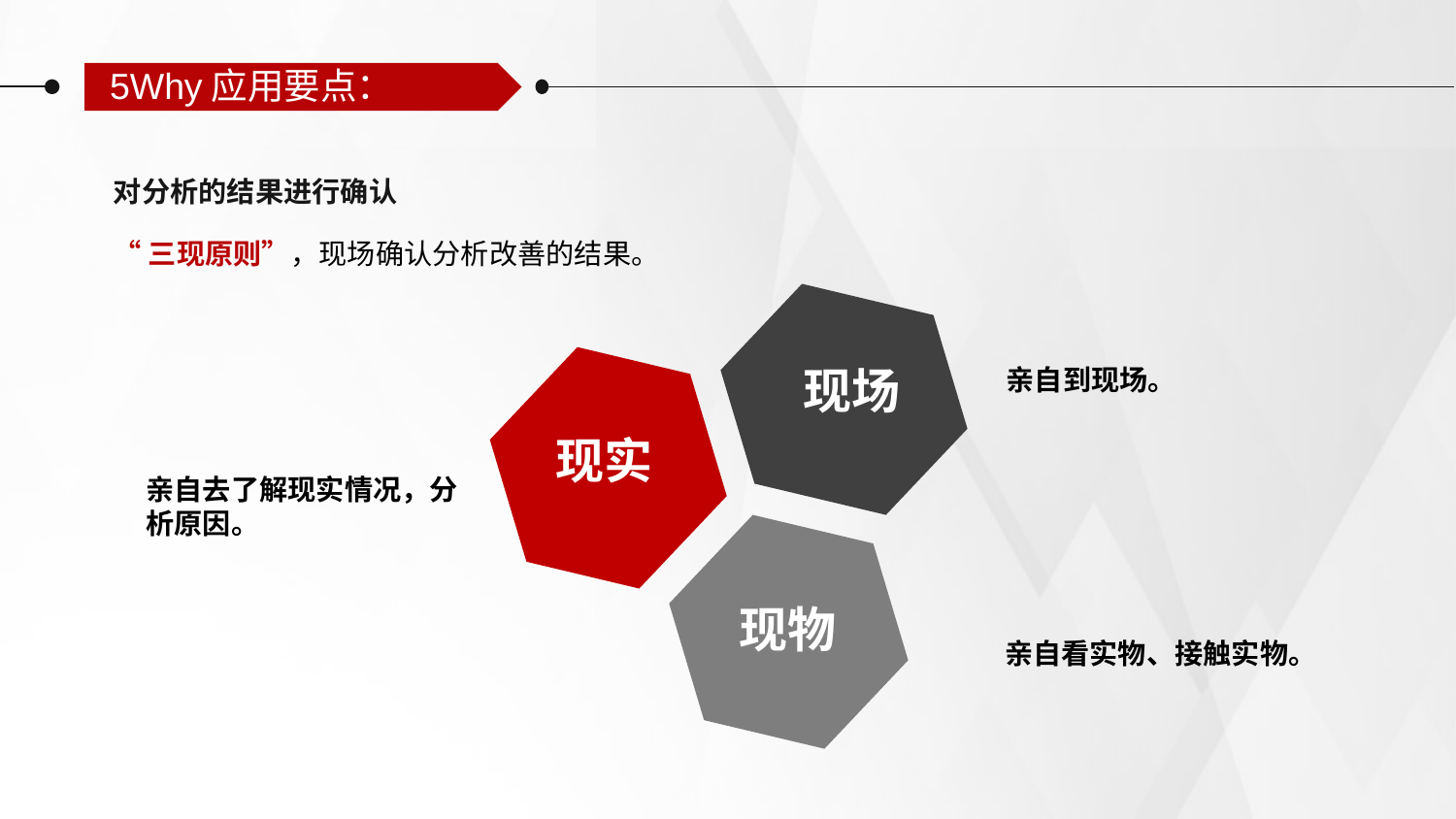

5Why应用要点：

对分析的结果进行确认
“三现原则”，现场确认分析改善的结果。

现场
亲自到现场。

现实
亲自去了解现实情况，分析原因。

现物
亲自看实物、接触实物。